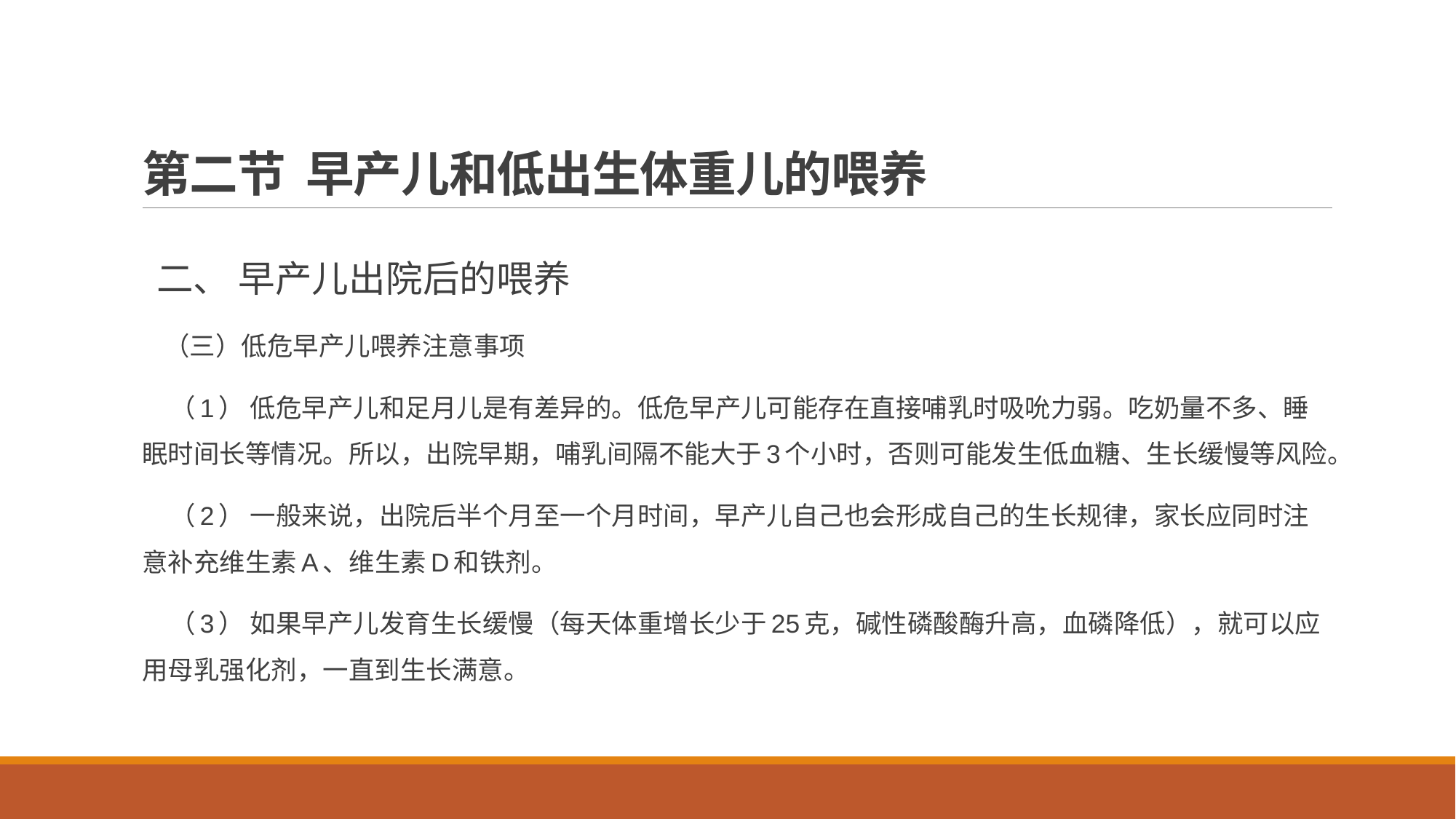

# 第二节  早产儿和低出生体重儿的喂养
 二、 早产儿出院后的喂养
   （三）低危早产儿喂养注意事项
    （1） 低危早产儿和足月儿是有差异的。低危早产儿可能存在直接哺乳时吸吮力弱。吃奶量不多、睡眠时间长等情况。所以，出院早期，哺乳间隔不能大于3个小时，否则可能发生低血糖、生长缓慢等风险。
    （2） 一般来说，出院后半个月至一个月时间，早产儿自己也会形成自己的生长规律，家长应同时注意补充维生素A、维生素D和铁剂。
    （3） 如果早产儿发育生长缓慢（每天体重增长少于25克，碱性磷酸酶升高，血磷降低），就可以应用母乳强化剂，一直到生长满意。